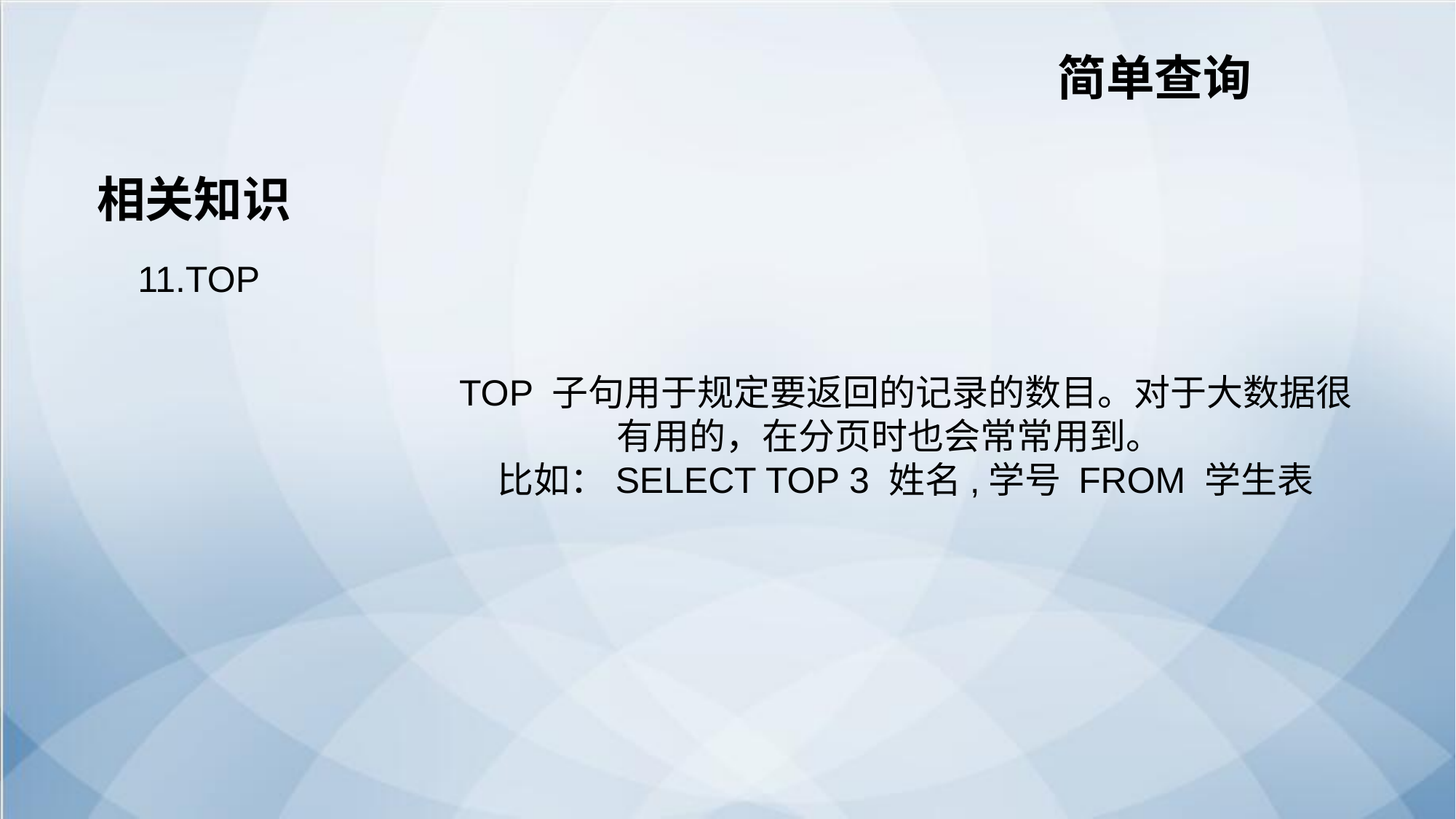

简单查询
相关知识
 11.TOP
TOP 子句用于规定要返回的记录的数目。对于大数据很有用的，在分页时也会常常用到。
比如：SELECT TOP 3 姓名,学号 FROM 学生表